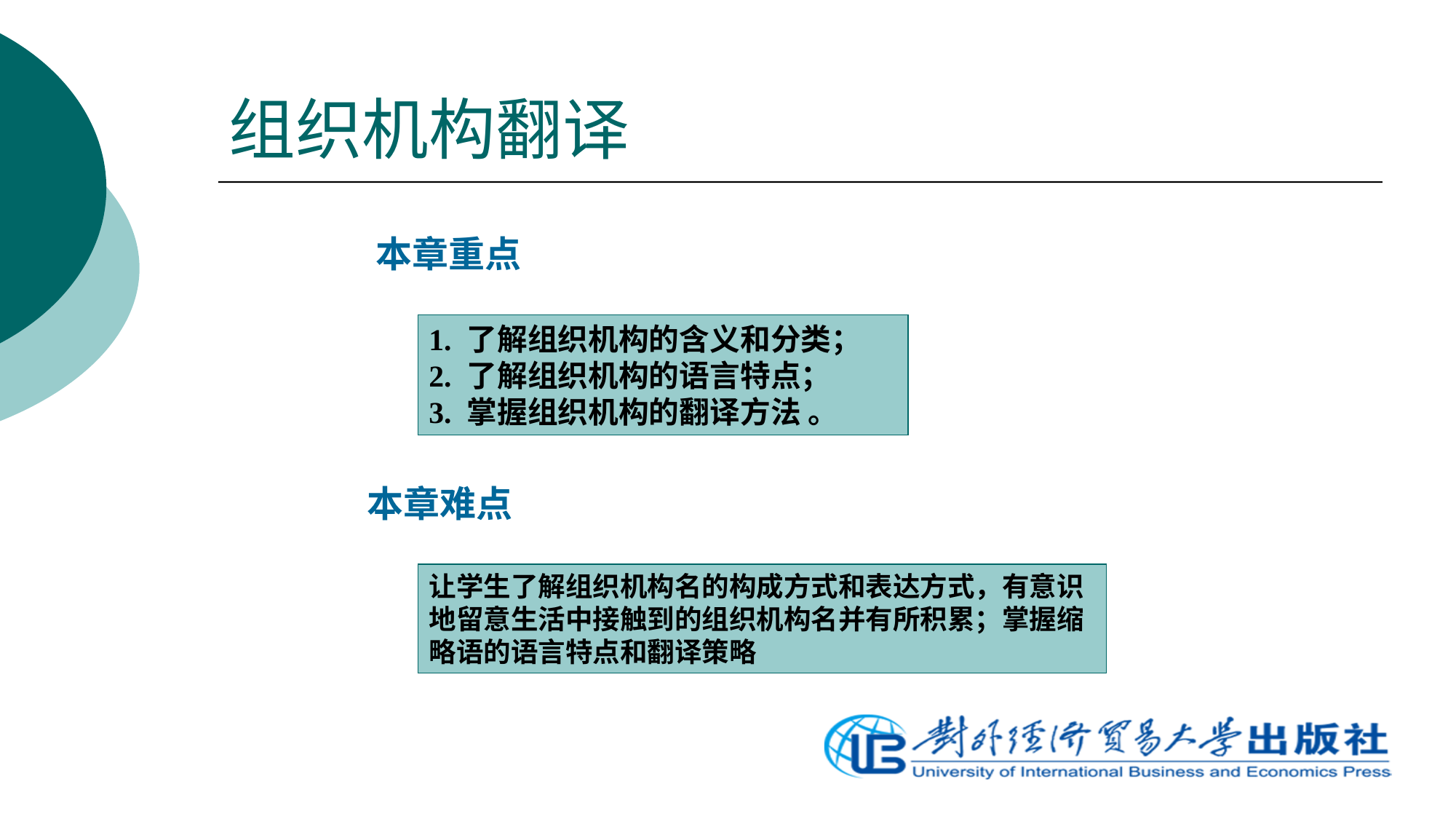

# 组织机构翻译
本章重点
1. 了解组织机构的含义和分类；
2. 了解组织机构的语言特点；
3. 掌握组织机构的翻译方法 。
本章难点
让学生了解组织机构名的构成方式和表达方式，有意识地留意生活中接触到的组织机构名并有所积累；掌握缩略语的语言特点和翻译策略